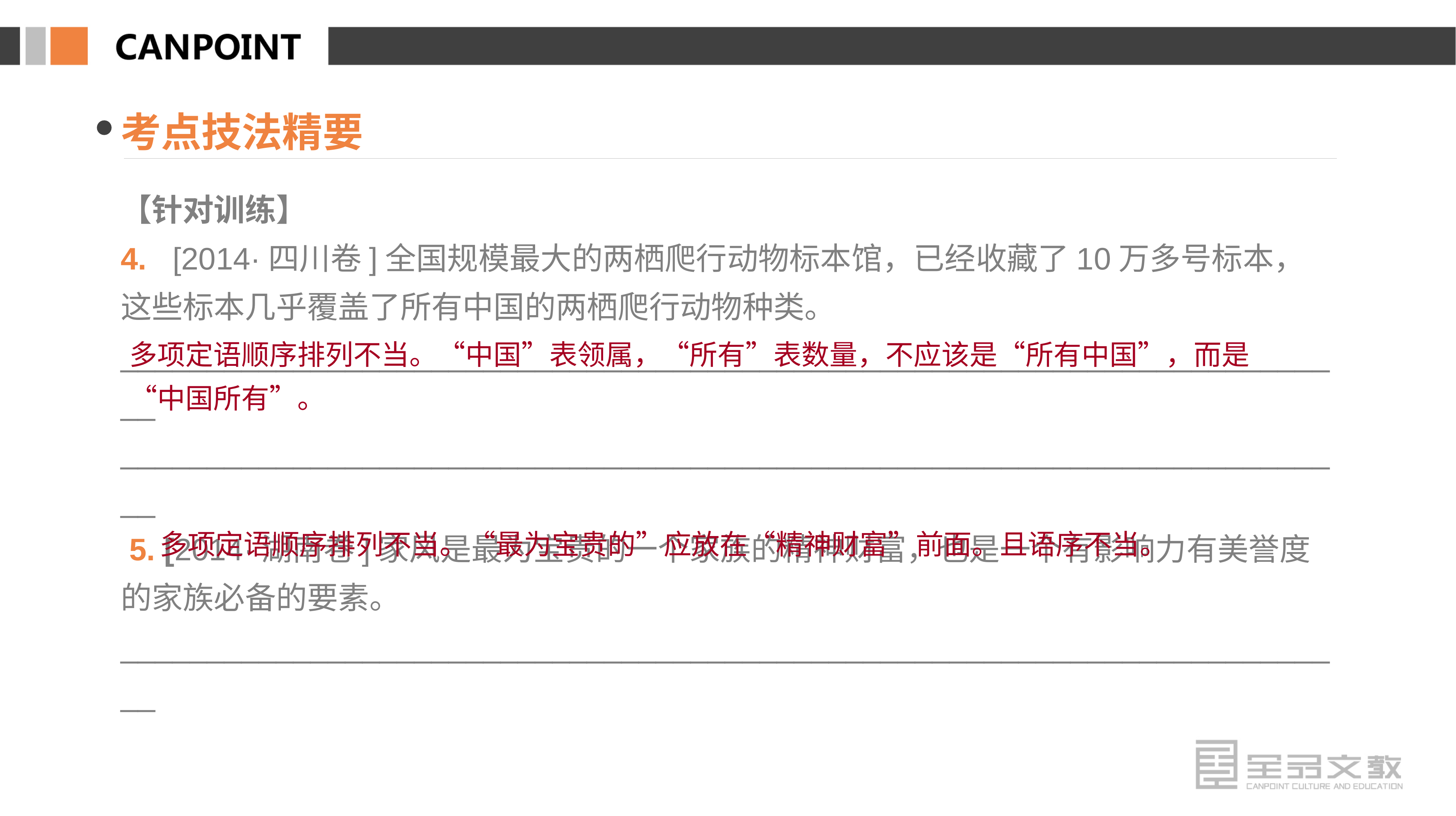

考点技法精要

【针对训练】
4.   [2014·四川卷]全国规模最大的两栖爬行动物标本馆，已经收藏了10万多号标本，这些标本几乎覆盖了所有中国的两栖爬行动物种类。
________________________________________________________________________
________________________________________________________________________
 5. [2014·湖南卷]家风是最为宝贵的一个家族的精神财富，也是一个有影响力有美誉度的家族必备的要素。
________________________________________________________________________
多项定语顺序排列不当。“中国”表领属，“所有”表数量，不应该是“所有中国”，而是“中国所有”。
 多项定语顺序排列不当。“最为宝贵的”应放在“精神财富”前面。且语序不当。